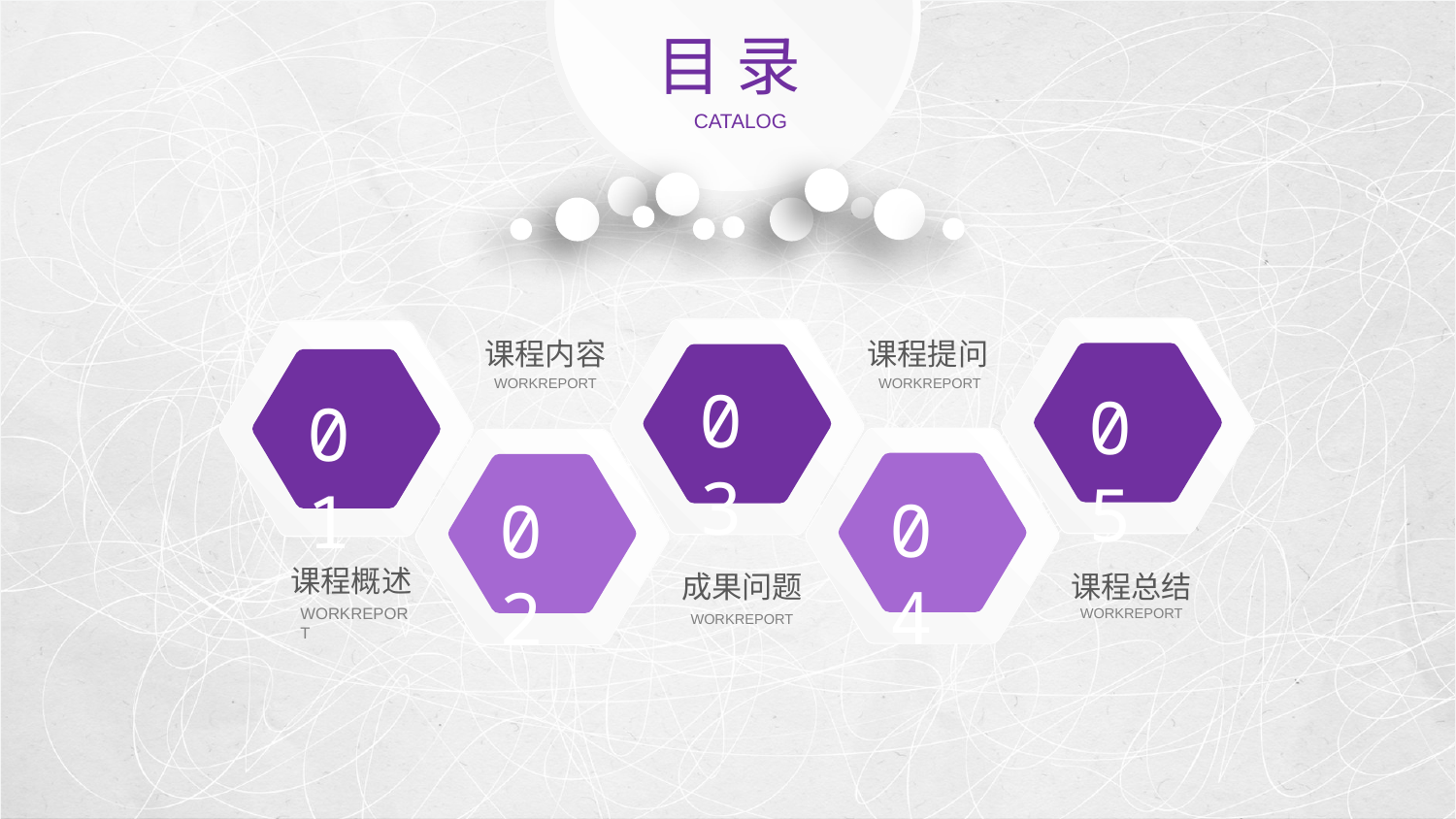

目 录
CATALOG

05

03

01
课程内容
WORKREPORT
课程提问
WORKREPORT

04

02
课程概述
WORKREPORT
课程总结
WORKREPORT
成果问题
WORKREPORT
延迟符